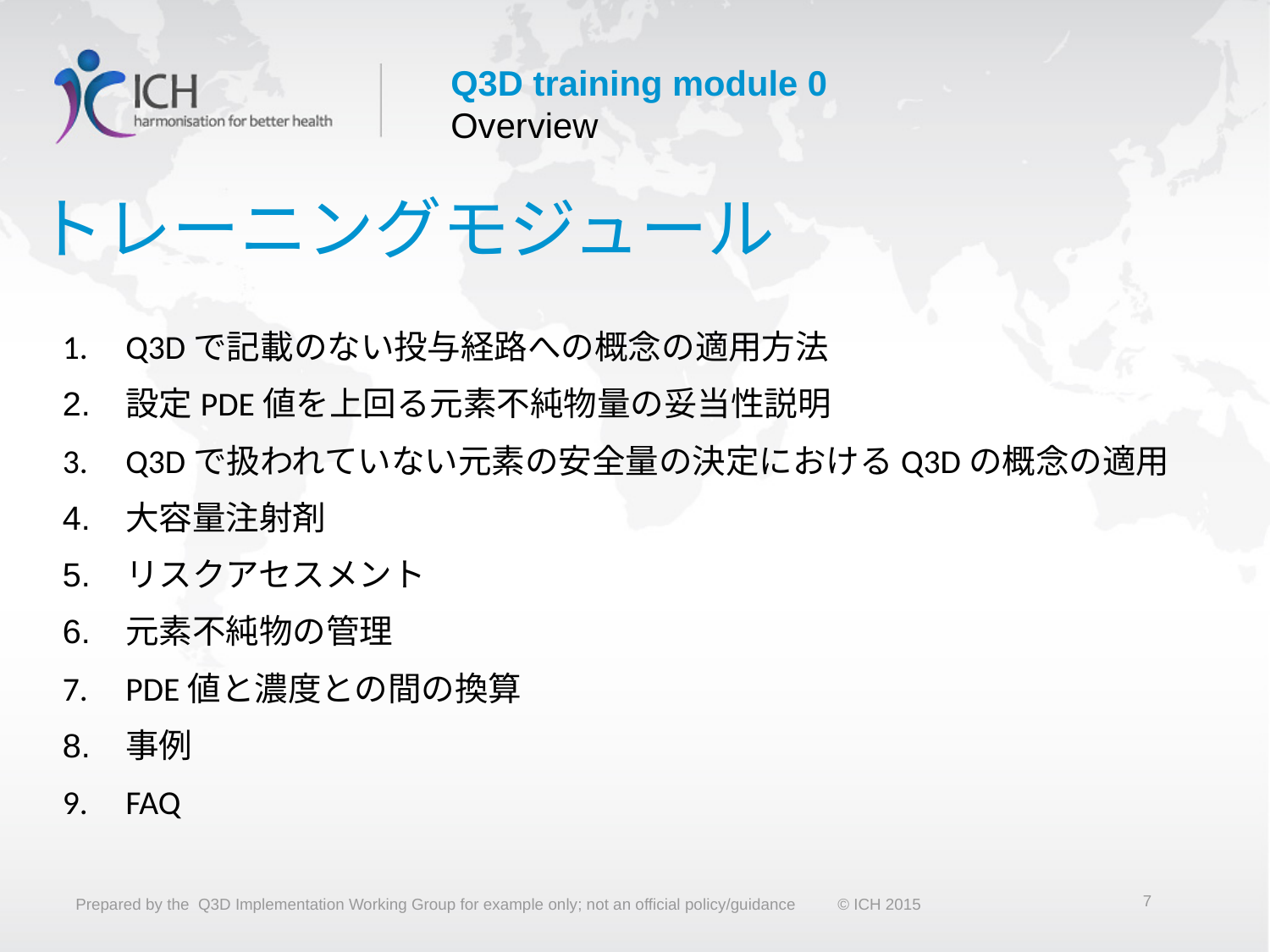

# トレーニングモジュール
Q3Dで記載のない投与経路への概念の適用方法
設定PDE値を上回る元素不純物量の妥当性説明
Q3Dで扱われていない元素の安全量の決定におけるQ3Dの概念の適用
大容量注射剤
リスクアセスメント
元素不純物の管理
PDE値と濃度との間の換算
事例
FAQ